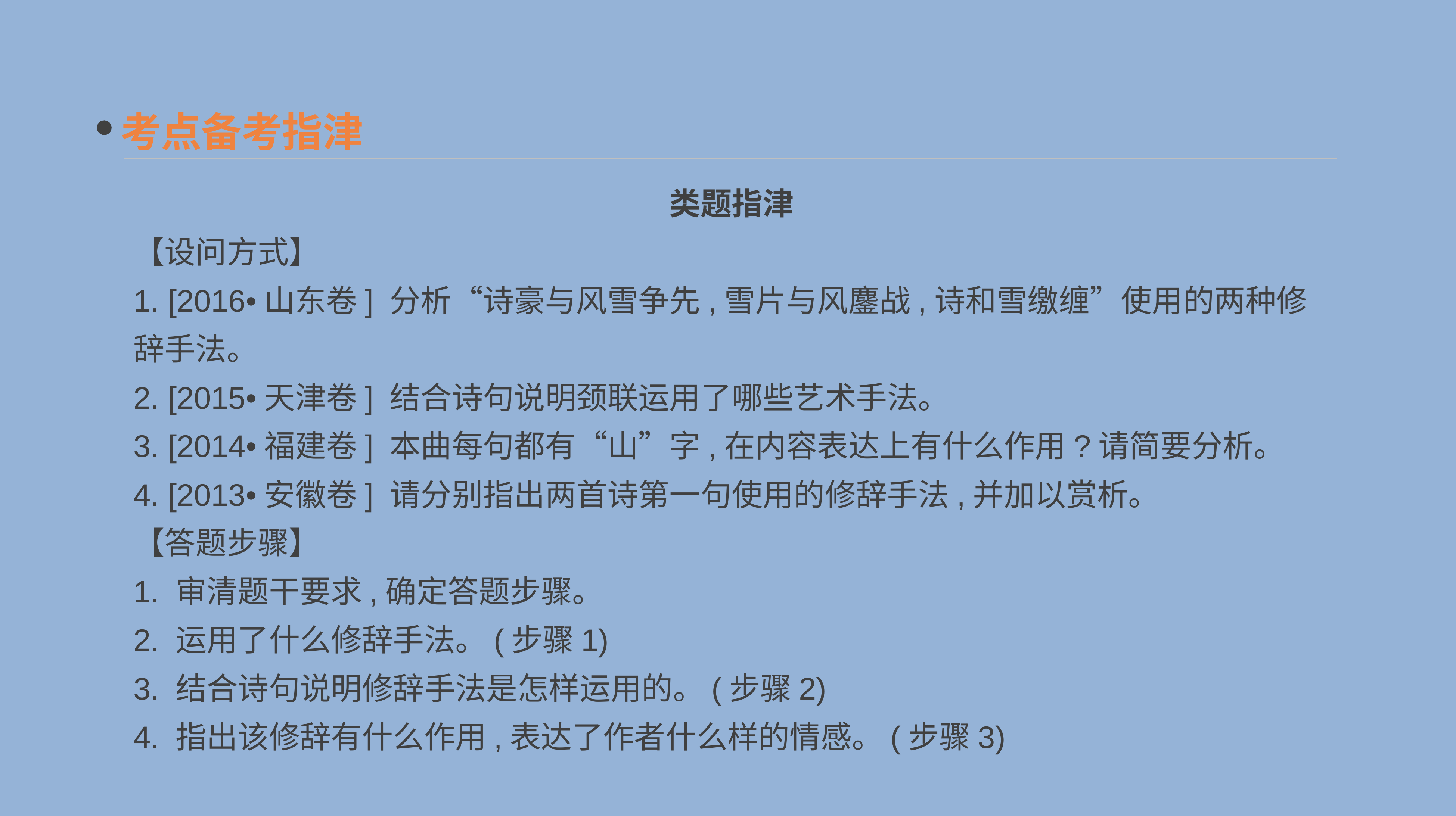

考点备考指津

　类题指津
【设问方式】
1. [2016•山东卷] 分析“诗豪与风雪争先,雪片与风鏖战,诗和雪缴缠”使用的两种修辞手法。
2. [2015•天津卷] 结合诗句说明颈联运用了哪些艺术手法。
3. [2014•福建卷] 本曲每句都有“山”字,在内容表达上有什么作用?请简要分析。
4. [2013•安徽卷] 请分别指出两首诗第一句使用的修辞手法,并加以赏析。
【答题步骤】
1. 审清题干要求,确定答题步骤。
2. 运用了什么修辞手法。(步骤1)
3. 结合诗句说明修辞手法是怎样运用的。(步骤2)
4. 指出该修辞有什么作用,表达了作者什么样的情感。(步骤3)